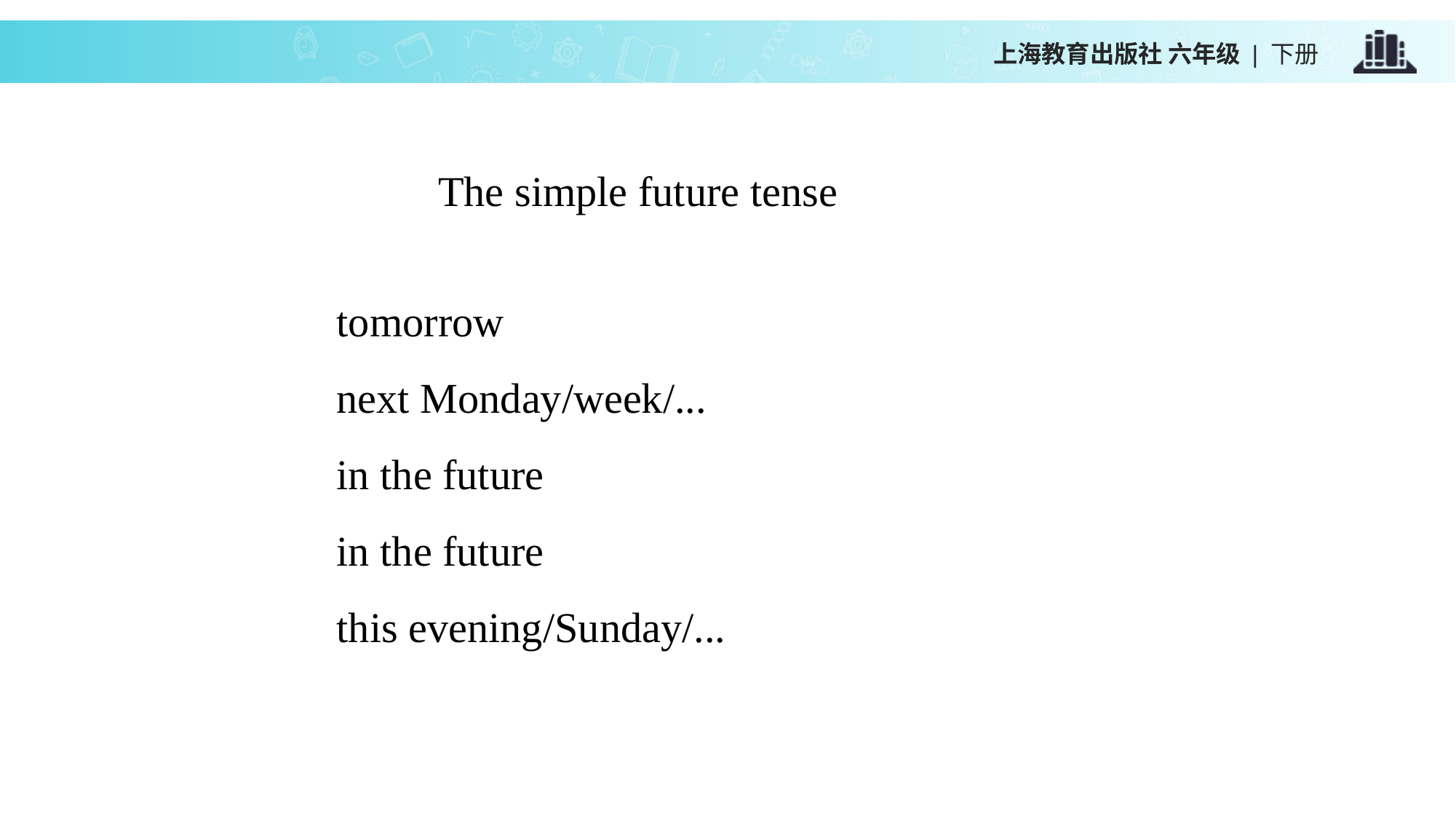

上海教育出版社 六年级 | 下册
The simple future tense

tomorrow
next Monday/week/...
in the future
in the future
this evening/Sunday/...